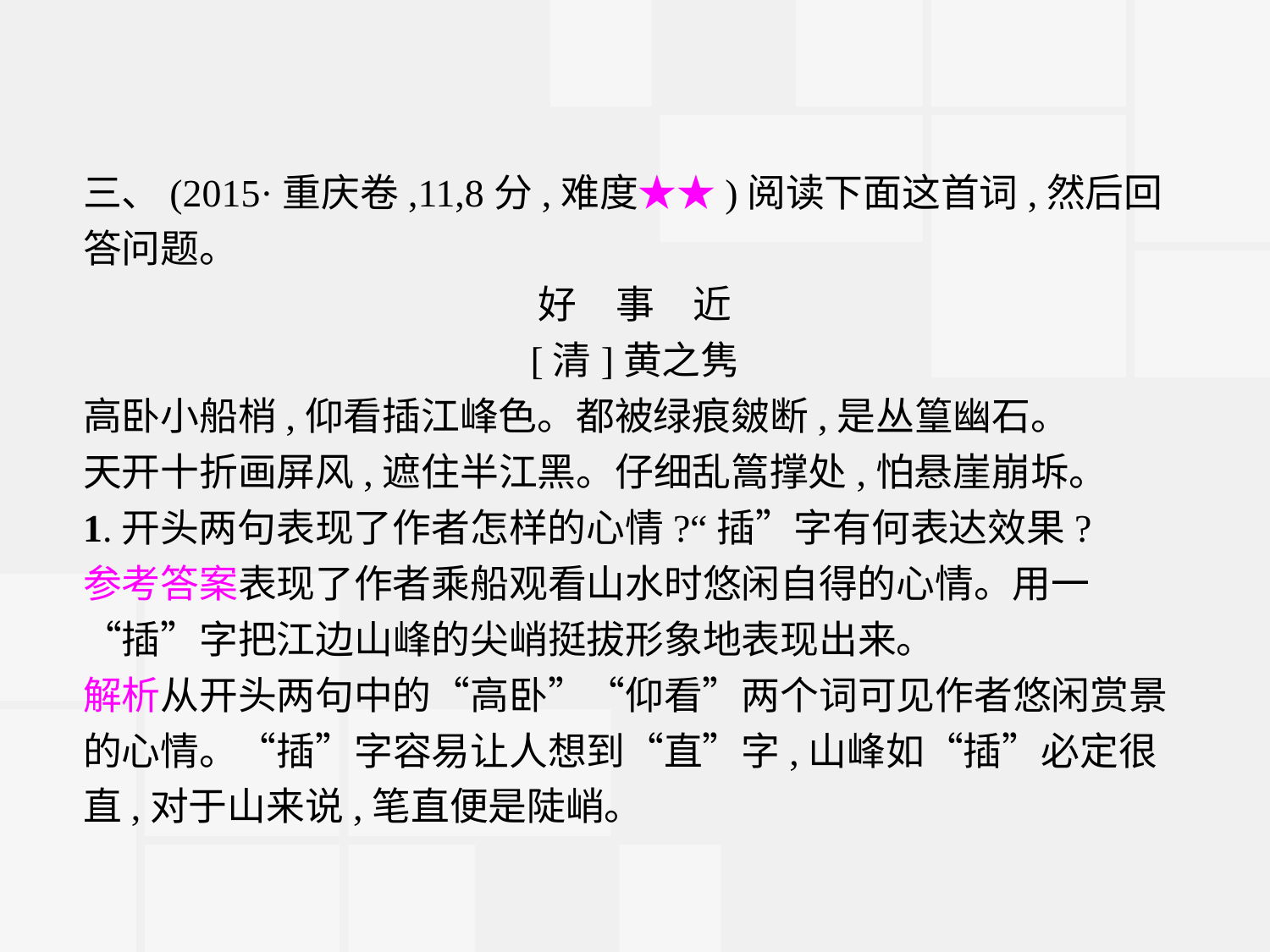

三、(2015·重庆卷,11,8分,难度★★)阅读下面这首词,然后回答问题。
好　事　近
[清]黄之隽
高卧小船梢,仰看插江峰色。都被绿痕皴断,是丛篁幽石。
天开十折画屏风,遮住半江黑。仔细乱篙撑处,怕悬崖崩坼。
1.开头两句表现了作者怎样的心情?“插”字有何表达效果?
参考答案表现了作者乘船观看山水时悠闲自得的心情。用一“插”字把江边山峰的尖峭挺拔形象地表现出来。
解析从开头两句中的“高卧”“仰看”两个词可见作者悠闲赏景的心情。“插”字容易让人想到“直”字,山峰如“插”必定很直,对于山来说,笔直便是陡峭。